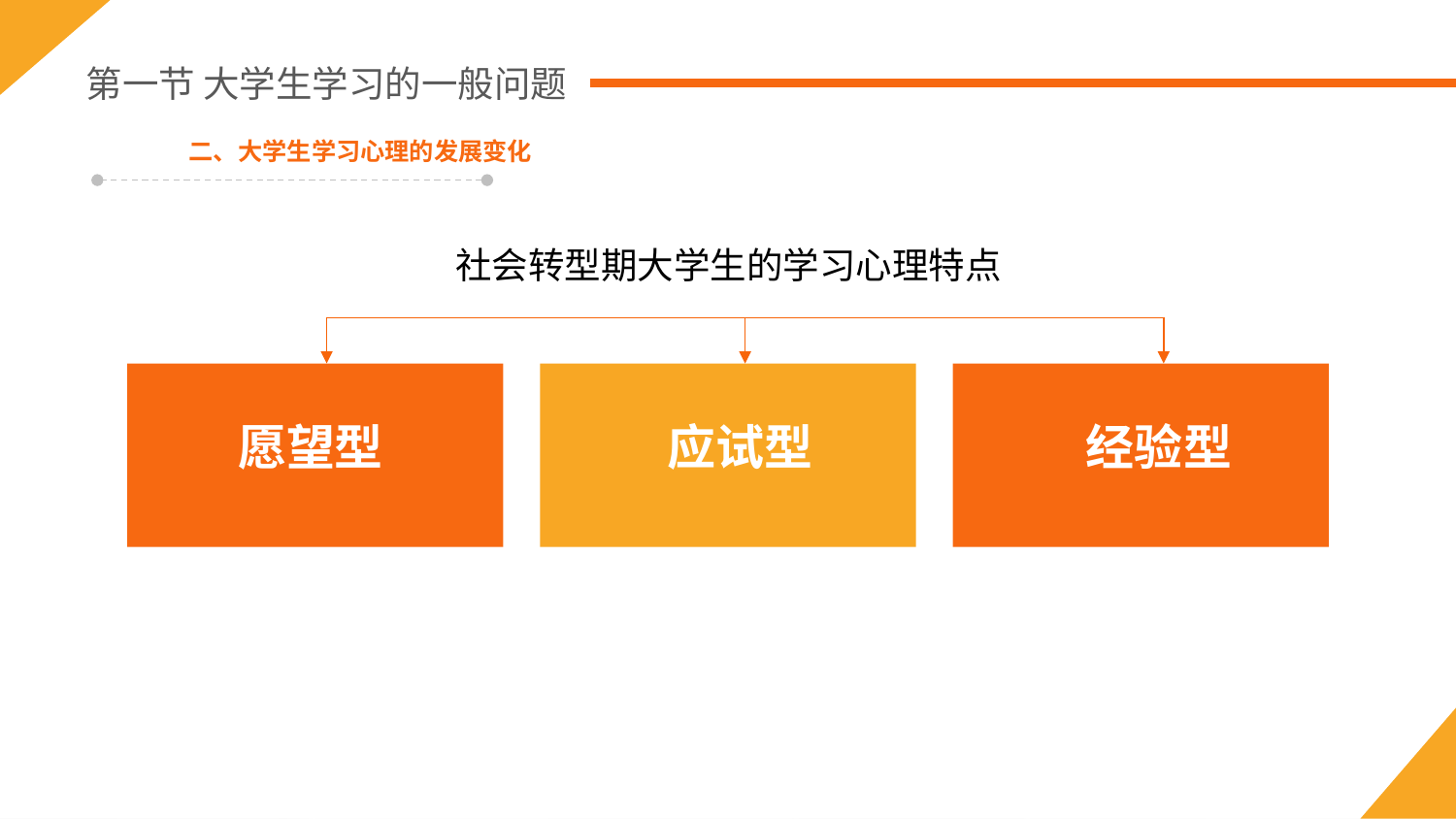

第一节 大学生学习的一般问题
二、大学生学习心理的发展变化
社会转型期大学生的学习心理特点

愿望型
应试型
经验型